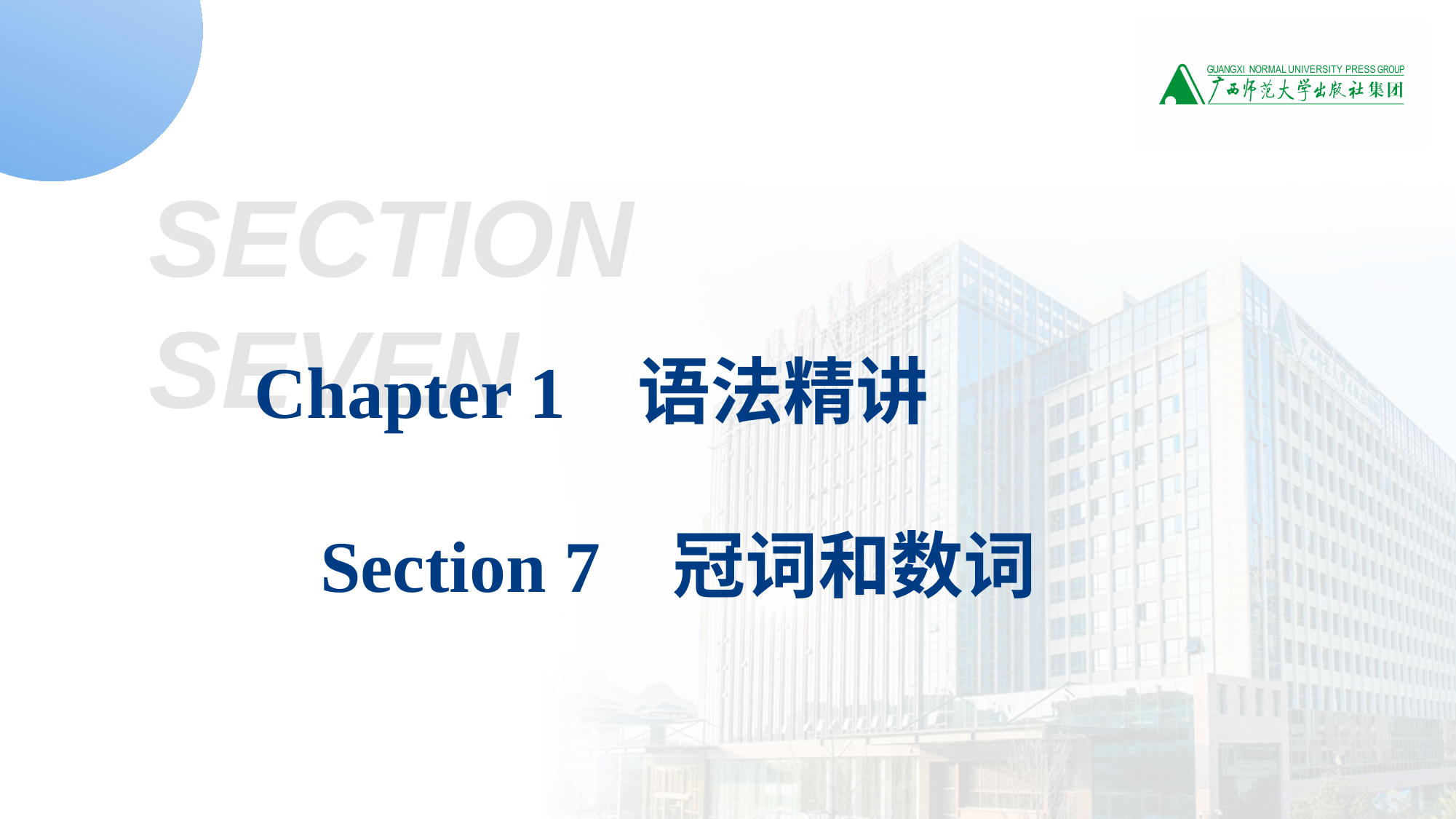

SECTION SEVEN
Chapter 1   语法精讲

     Section 7   冠词和数词